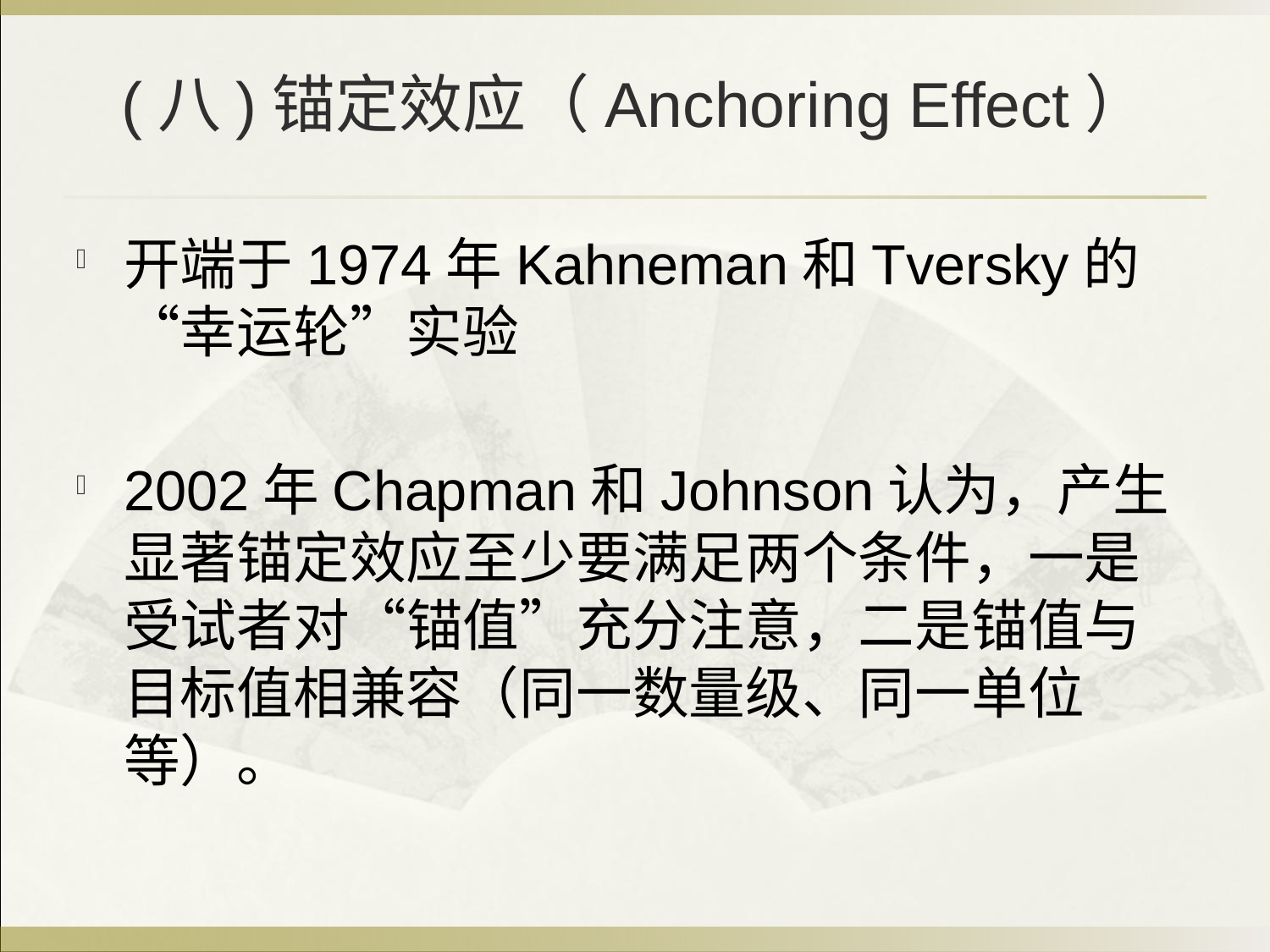

# (八)锚定效应（Anchoring Effect）
开端于1974年Kahneman和Tversky的“幸运轮”实验

2002年Chapman和Johnson认为，产生显著锚定效应至少要满足两个条件，一是受试者对“锚值”充分注意，二是锚值与目标值相兼容（同一数量级、同一单位等）。